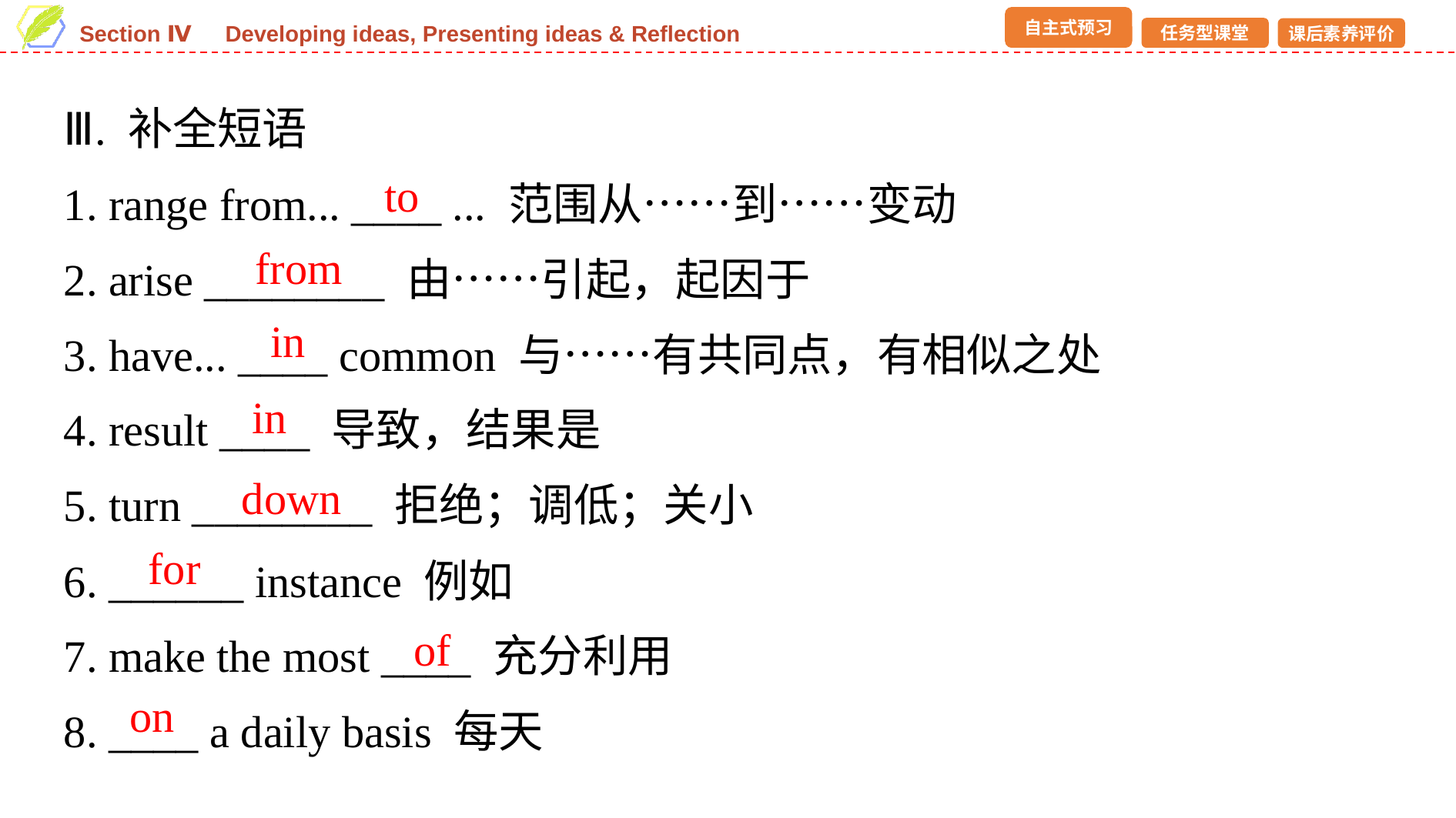

Ⅲ. 补全短语
1. range from... ____ ... 范围从……到……变动
2. arise ________ 由……引起，起因于
3. have... ____ common 与……有共同点，有相似之处
4. result ____ 导致，结果是
5. turn ________ 拒绝；调低；关小
6. ______ instance 例如
7. make the most ____ 充分利用
8. ____ a daily basis 每天
to
from
in
in
down
for
of
on